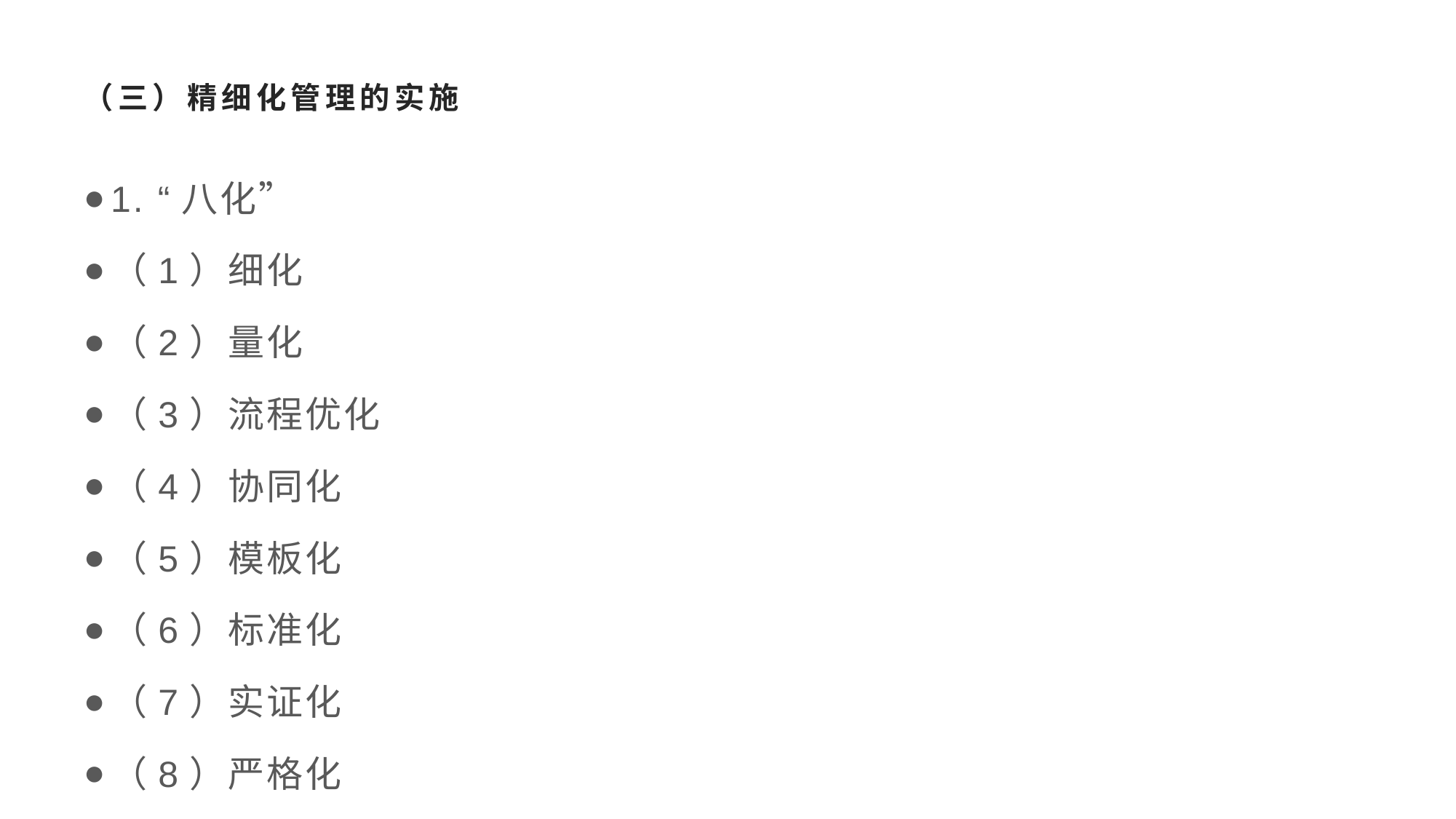

# （三）精细化管理的实施
1. “八化”
（1）细化
（2）量化
（3）流程优化
（4）协同化
（5）模板化
（6）标准化
（7）实证化
（8）严格化